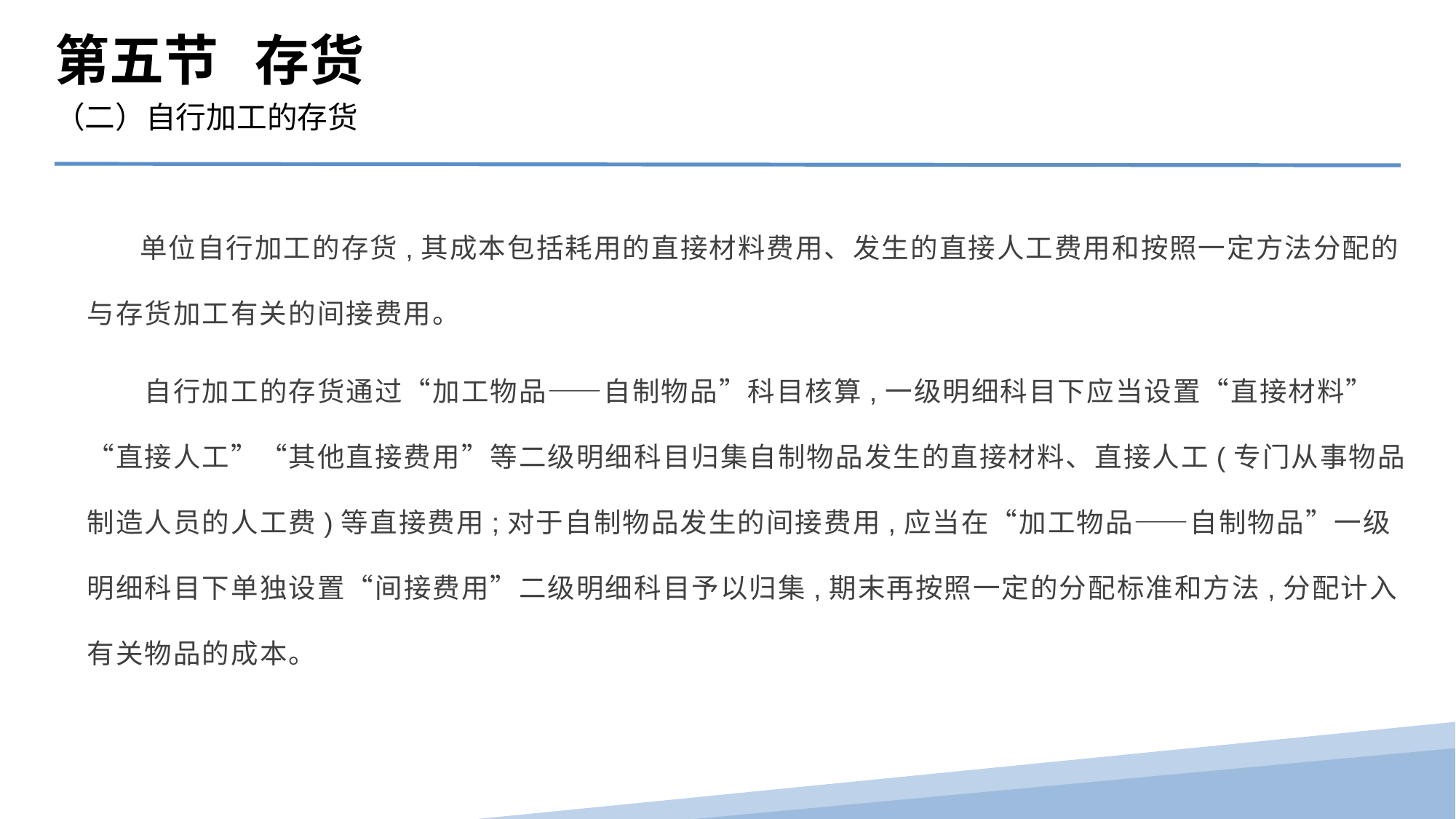

第五节   存货
（二）自行加工的存货
      单位自行加工的存货,其成本包括耗用的直接材料费用、发生的直接人工费用和按照一定方法分配的与存货加工有关的间接费用。
　　自行加工的存货通过“加工物品——自制物品”科目核算,一级明细科目下应当设置“直接材料”“直接人工”“其他直接费用”等二级明细科目归集自制物品发生的直接材料、直接人工(专门从事物品制造人员的人工费)等直接费用;对于自制物品发生的间接费用,应当在“加工物品——自制物品”一级明细科目下单独设置“间接费用”二级明细科目予以归集,期末再按照一定的分配标准和方法,分配计入有关物品的成本。